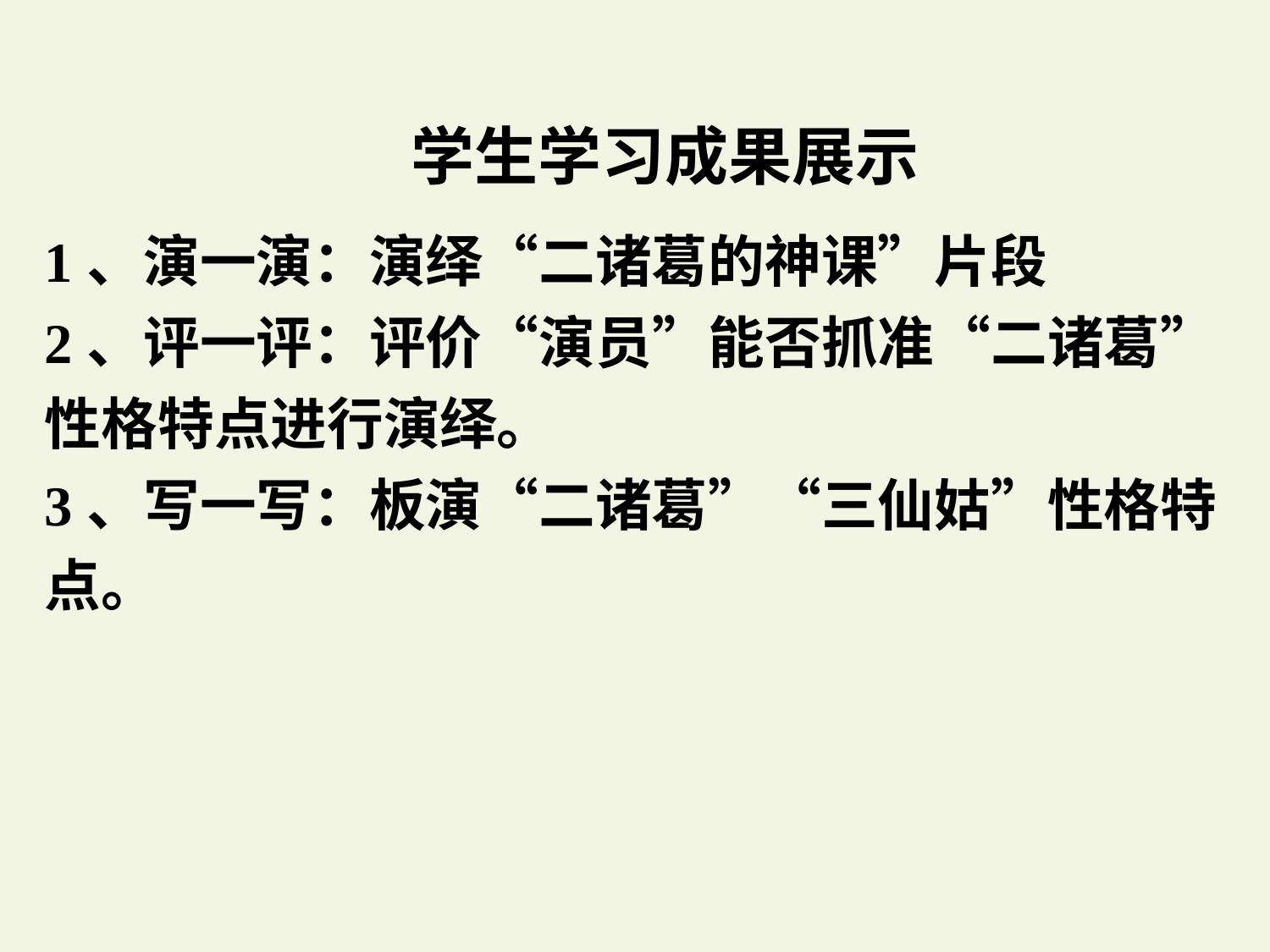

学生学习成果展示
1、演一演：演绎“二诸葛的神课”片段
2、评一评：评价“演员”能否抓准“二诸葛”性格特点进行演绎。
3、写一写：板演“二诸葛”“三仙姑”性格特点。